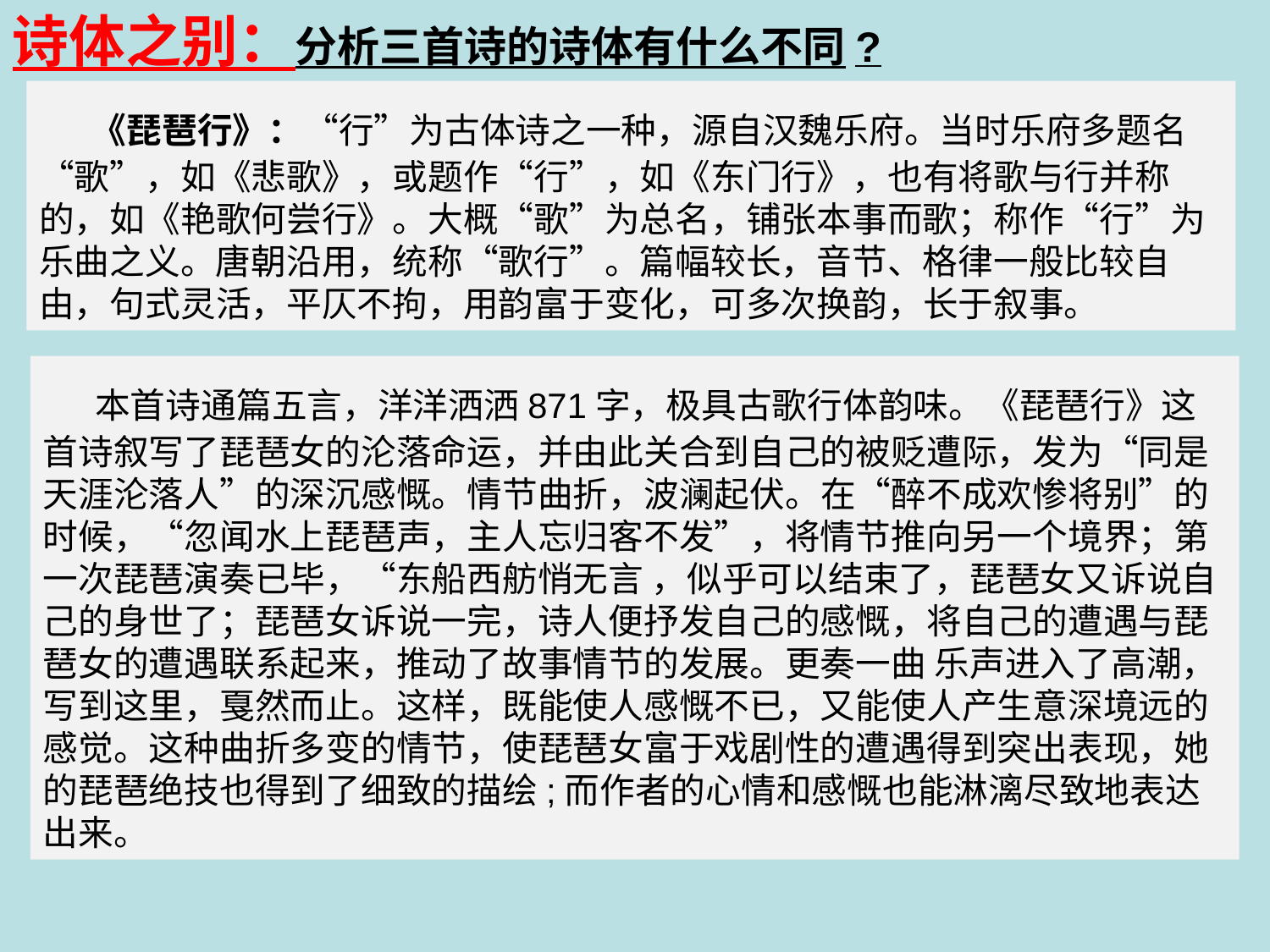

诗体之别：分析三首诗的诗体有什么不同?
   《琵琶行》：“行”为古体诗之一种，源自汉魏乐府。当时乐府多题名“歌”，如《悲歌》，或题作“行”，如《东门行》，也有将歌与行并称的，如《艳歌何尝行》。大概“歌”为总名，铺张本事而歌；称作“行”为乐曲之义。唐朝沿用，统称“歌行”。篇幅较长，音节、格律一般比较自由，句式灵活，平仄不拘，用韵富于变化，可多次换韵，长于叙事。
   本首诗通篇五言，洋洋洒洒871字，极具古歌行体韵味。《琵琶行》这首诗叙写了琵琶女的沦落命运，并由此关合到自己的被贬遭际，发为“同是天涯沦落人”的深沉感慨。情节曲折，波澜起伏。在“醉不成欢惨将别”的时候，“忽闻水上琵琶声，主人忘归客不发”，将情节推向另一个境界；第一次琵琶演奏已毕，“东船西舫悄无言 ，似乎可以结束了，琵琶女又诉说自己的身世了；琵琶女诉说一完，诗人便抒发自己的感慨，将自己的遭遇与琵琶女的遭遇联系起来，推动了故事情节的发展。更奏一曲 乐声进入了高潮，写到这里，戛然而止。这样，既能使人感慨不已，又能使人产生意深境远的感觉。这种曲折多变的情节，使琵琶女富于戏剧性的遭遇得到突出表现，她的琵琶绝技也得到了细致的描绘;而作者的心情和感慨也能淋漓尽致地表达出来。